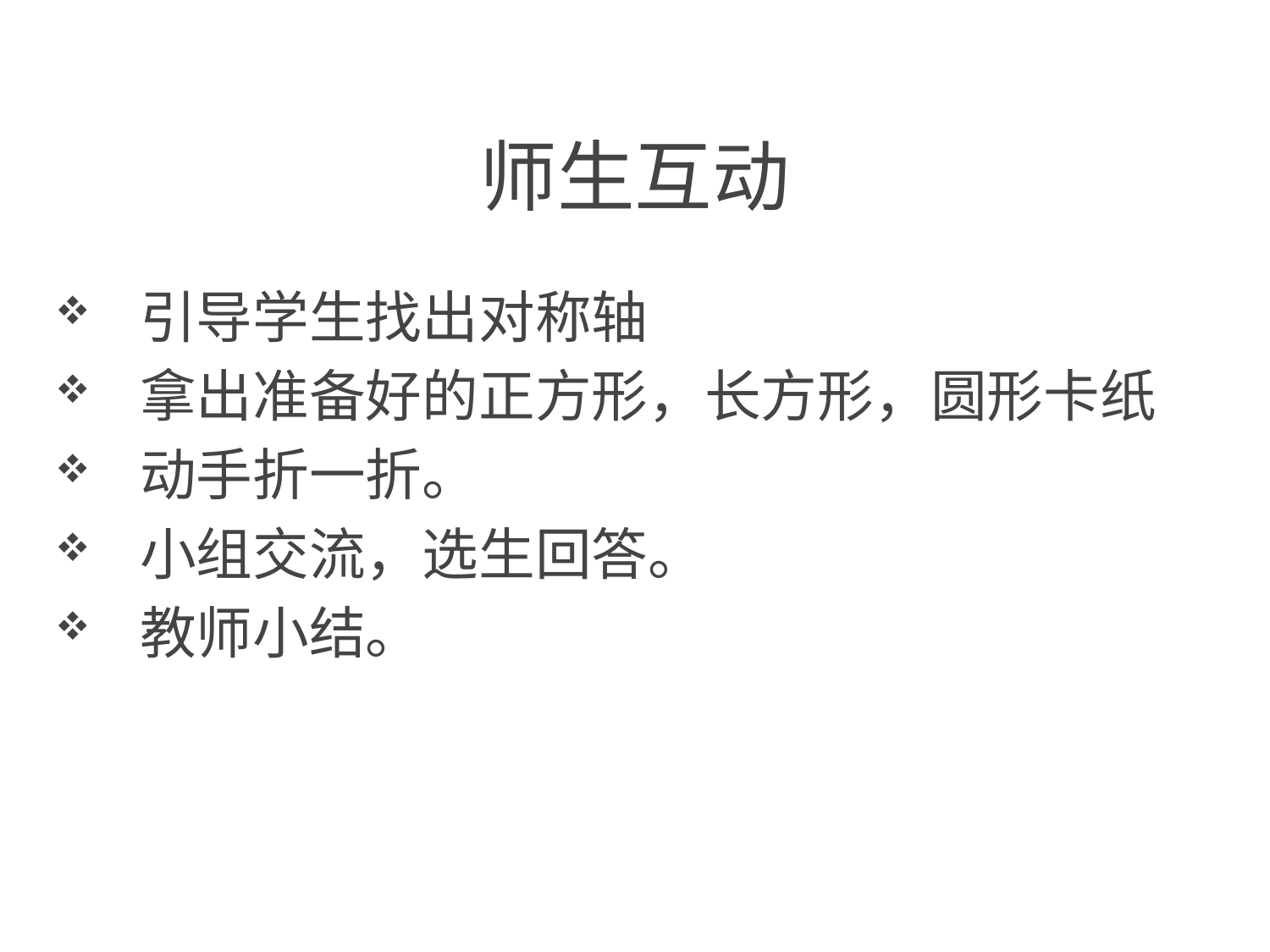

# 师生互动
引导学生找出对称轴
拿出准备好的正方形，长方形，圆形卡纸
动手折一折。
小组交流，选生回答。
教师小结。